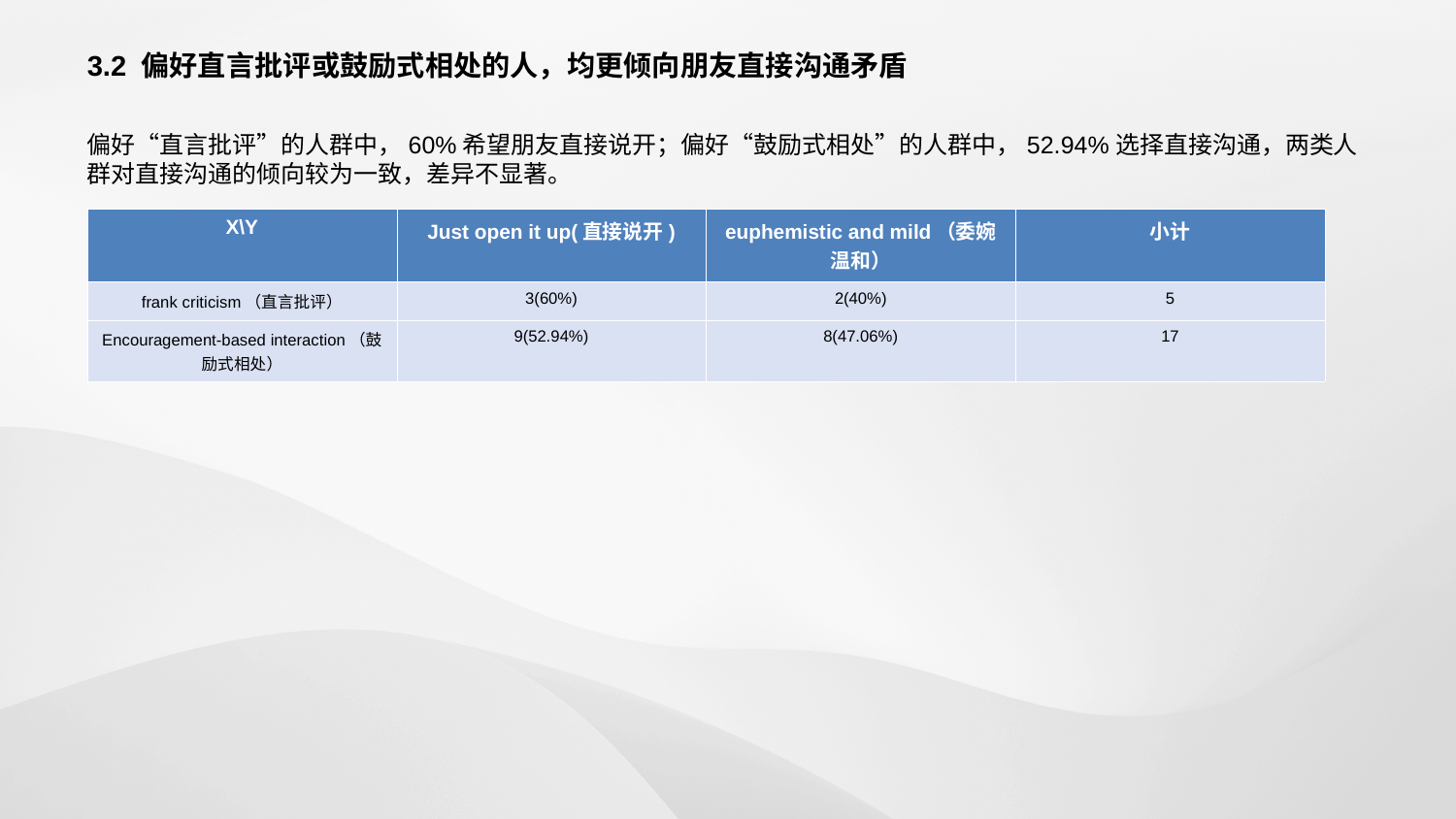

3.2 偏好直言批评或鼓励式相处的人，均更倾向朋友直接沟通矛盾
偏好“直言批评”的人群中，60%希望朋友直接说开；偏好“鼓励式相处”的人群中，52.94%选择直接沟通，两类人群对直接沟通的倾向较为一致，差异不显著。
| X\Y | Just open it up(直接说开) | euphemistic and mild（委婉温和） | 小计 |
| --- | --- | --- | --- |
| frank criticism（直言批评） | 3(60%) | 2(40%) | 5 |
| Encouragement-based interaction（鼓励式相处） | 9(52.94%) | 8(47.06%) | 17 |